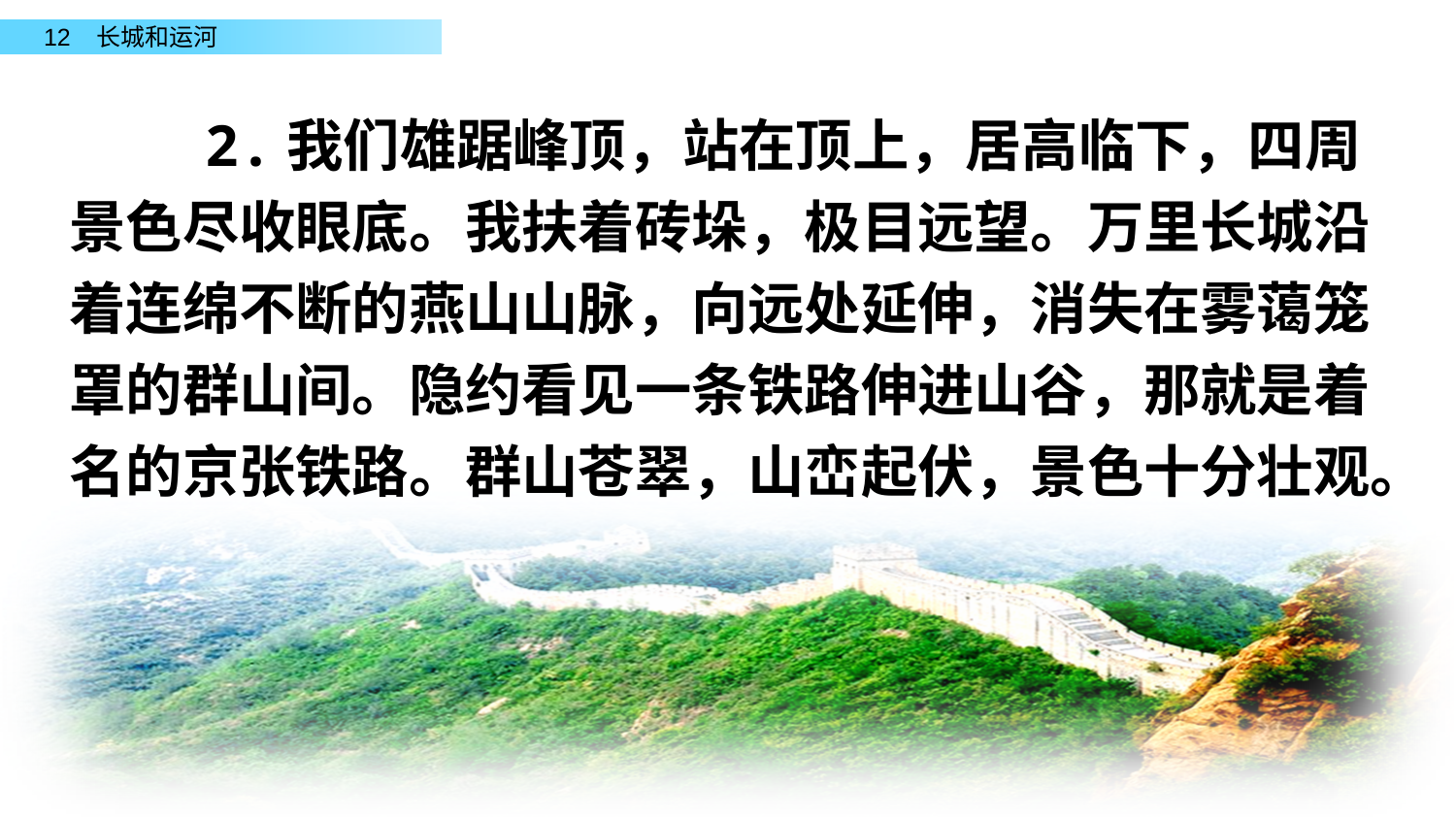

2.我们雄踞峰顶，站在顶上，居高临下，四周景色尽收眼底。我扶着砖垛，极目远望。万里长城沿着连绵不断的燕山山脉，向远处延伸，消失在雾蔼笼罩的群山间。隐约看见一条铁路伸进山谷，那就是着名的京张铁路。群山苍翠，山峦起伏，景色十分壮观。